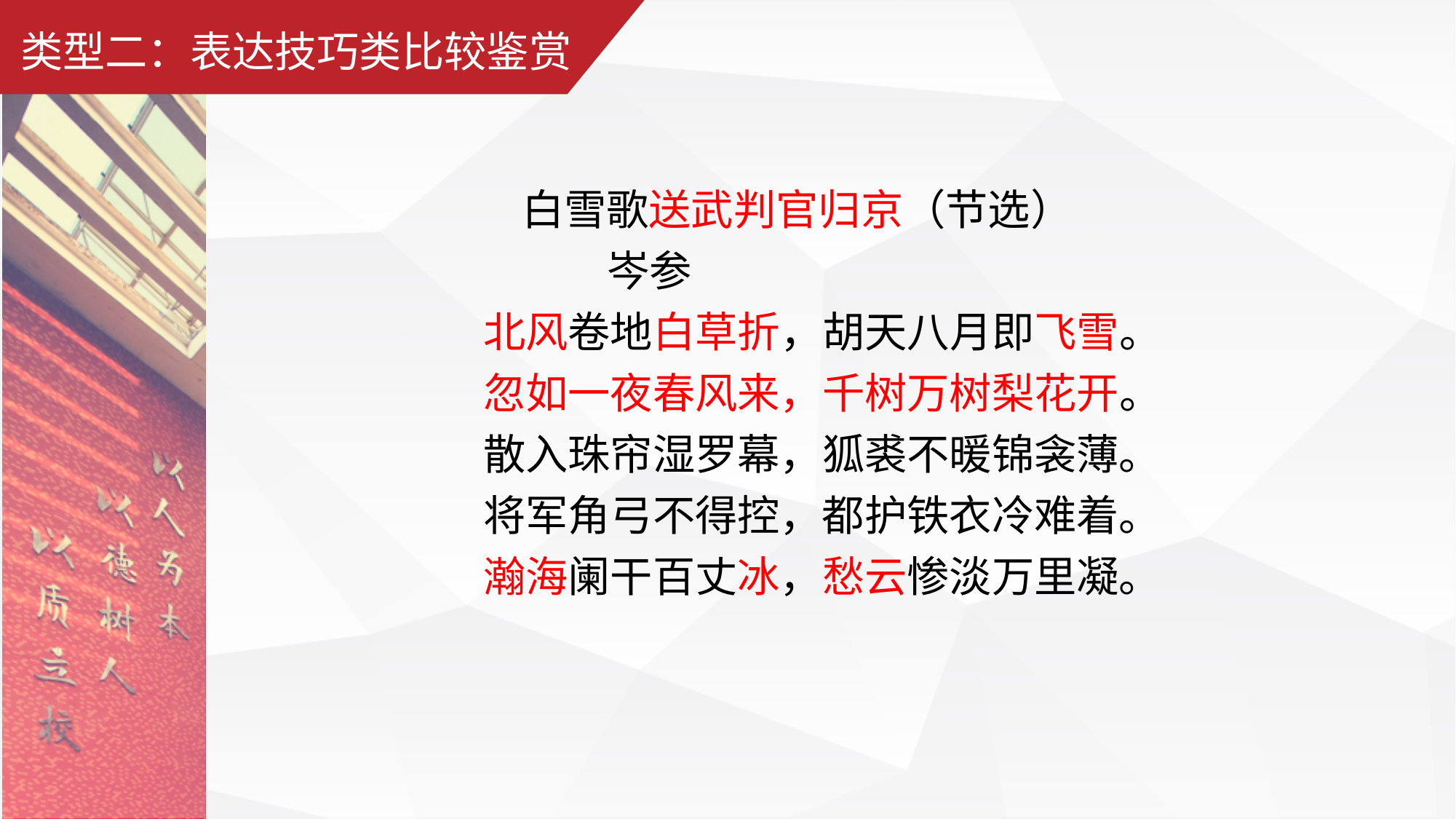

类型二：表达技巧类比较鉴赏
   白雪歌送武判官归京（节选）
            岑参
北风卷地白草折，胡天八月即飞雪。
忽如一夜春风来，千树万树梨花开。
散入珠帘湿罗幕，狐裘不暖锦衾薄。
将军角弓不得控，都护铁衣冷难着。
瀚海阑干百丈冰，愁云惨淡万里凝。